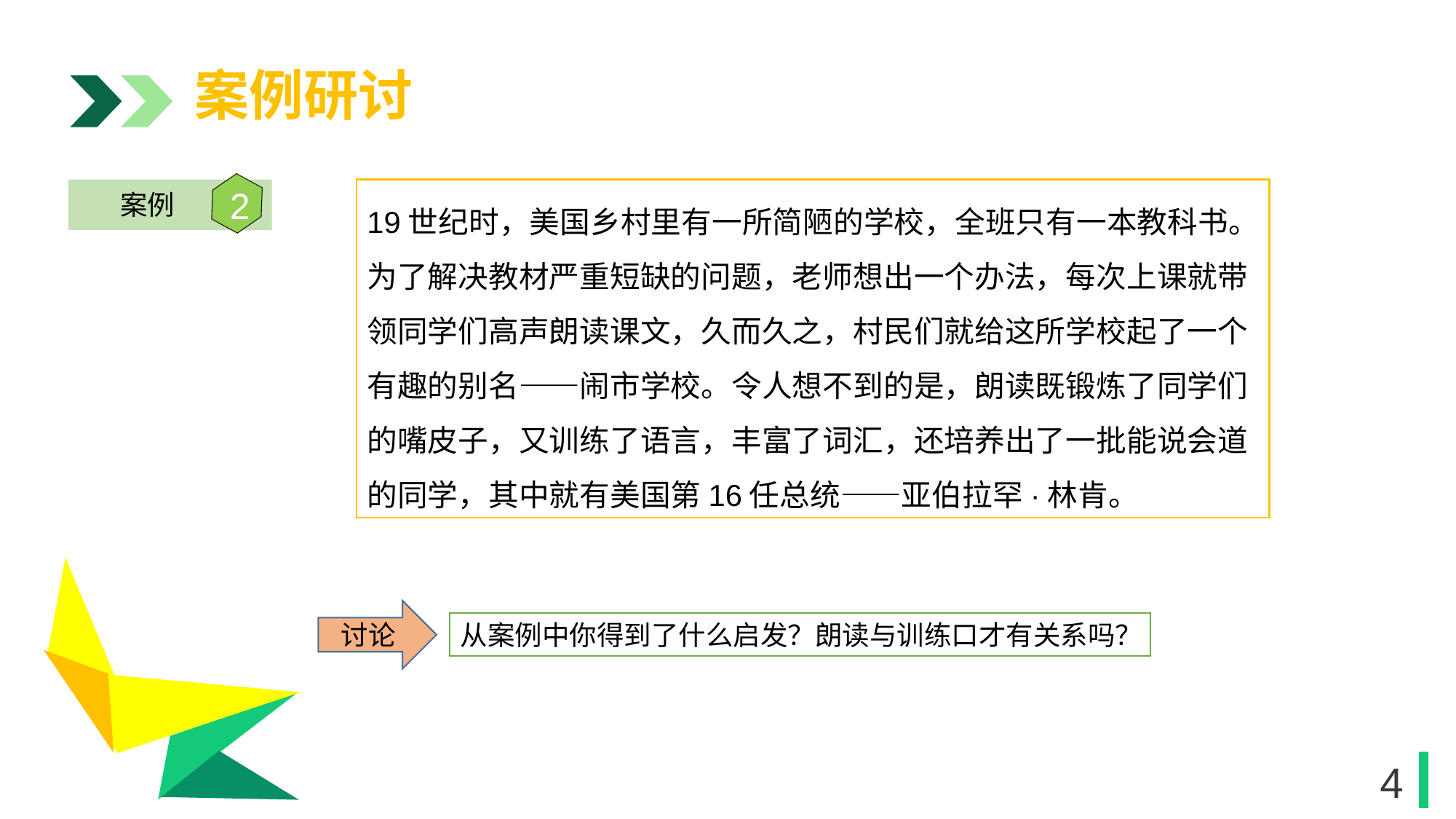

案例研讨

2

案例
19世纪时，美国乡村里有一所简陋的学校，全班只有一本教科书。为了解决教材严重短缺的问题，老师想出一个办法，每次上课就带领同学们高声朗读课文，久而久之，村民们就给这所学校起了一个有趣的别名——闹市学校。令人想不到的是，朗读既锻炼了同学们的嘴皮子，又训练了语言，丰富了词汇，还培养出了一批能说会道的同学，其中就有美国第16任总统——亚伯拉罕·林肯。
1

讨论
从案例中你得到了什么启发？朗读与训练口才有关系吗？
1
4